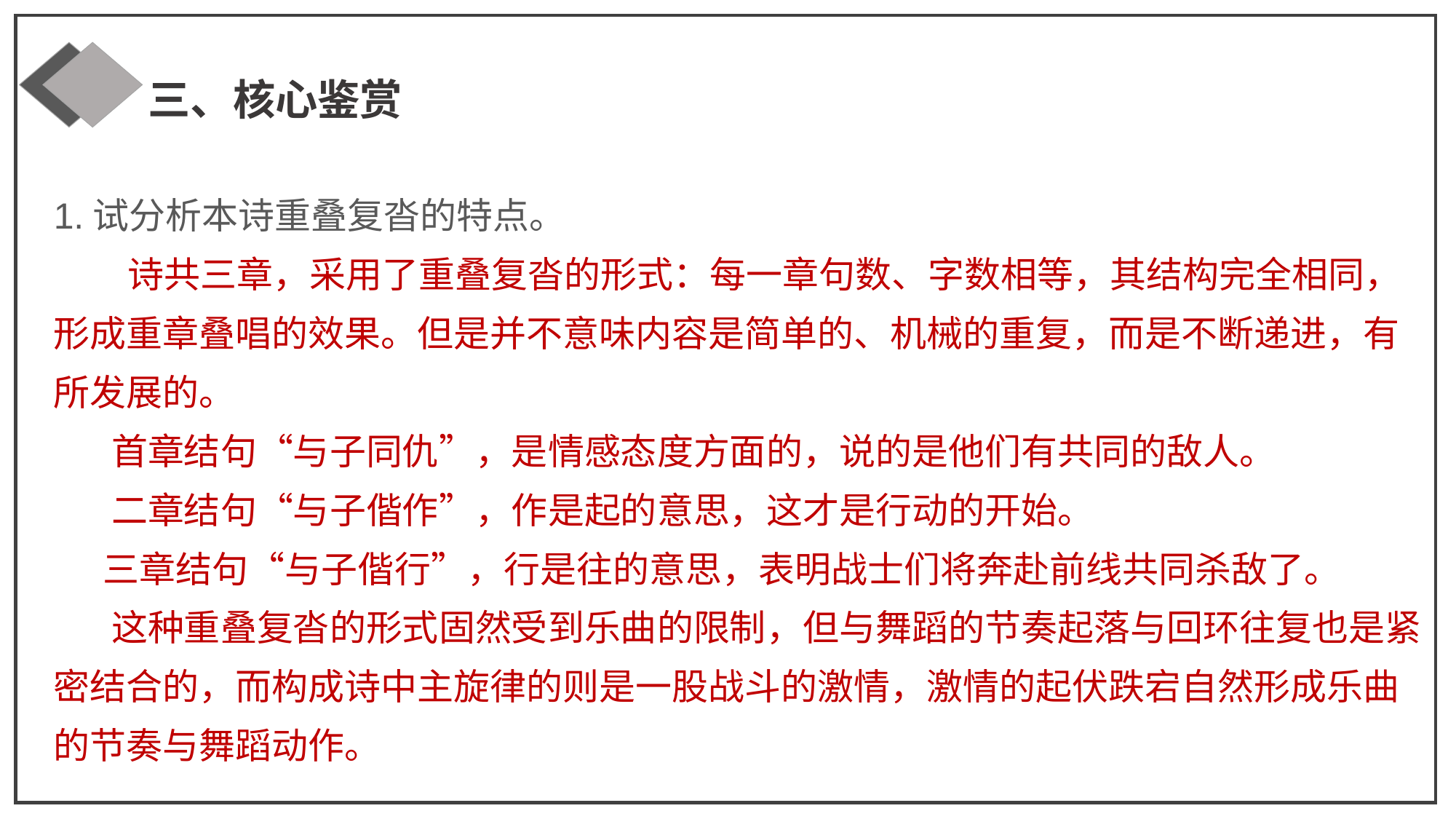

三、核心鉴赏
1.试分析本诗重叠复沓的特点。
        诗共三章，采用了重叠复沓的形式：每一章句数、字数相等，其结构完全相同，形成重章叠唱的效果。但是并不意味内容是简单的、机械的重复，而是不断递进，有所发展的。
      首章结句“与子同仇”，是情感态度方面的，说的是他们有共同的敌人。
      二章结句“与子偕作”，作是起的意思，这才是行动的开始。
     三章结句“与子偕行”，行是往的意思，表明战士们将奔赴前线共同杀敌了。
      这种重叠复沓的形式固然受到乐曲的限制，但与舞蹈的节奏起落与回环往复也是紧密结合的，而构成诗中主旋律的则是一股战斗的激情，激情的起伏跌宕自然形成乐曲的节奏与舞蹈动作。